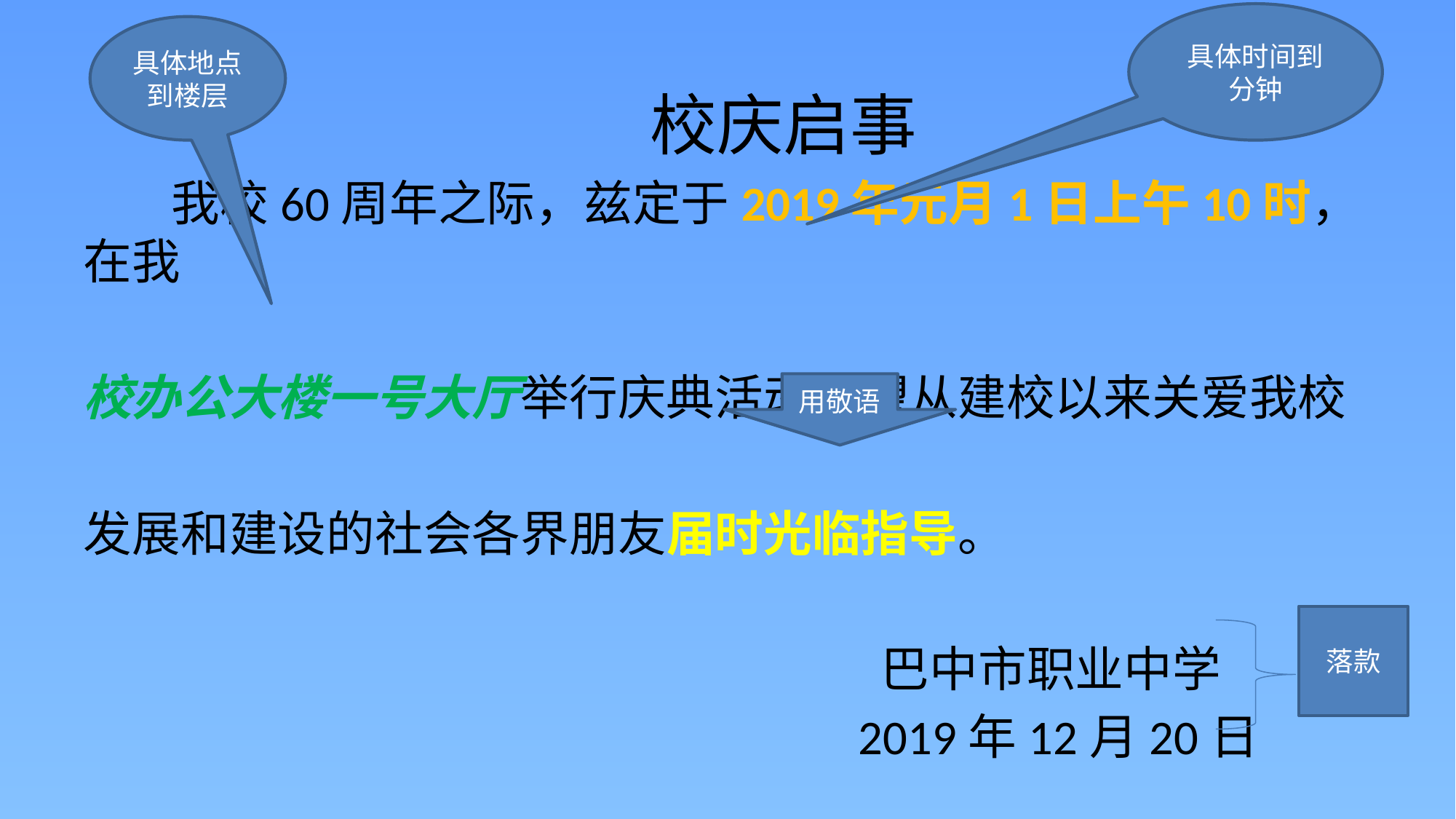

具体时间到分钟
具体地点到楼层
# 校庆启事
       我校60周年之际，兹定于2019年元月1日上午10时，在我

校办公大楼一号大厅举行庆典活动。望从建校以来关爱我校

发展和建设的社会各界朋友届时光临指导。

                                                                        巴中市职业中学
                                                                       2019年12月20日

用敬语
落款